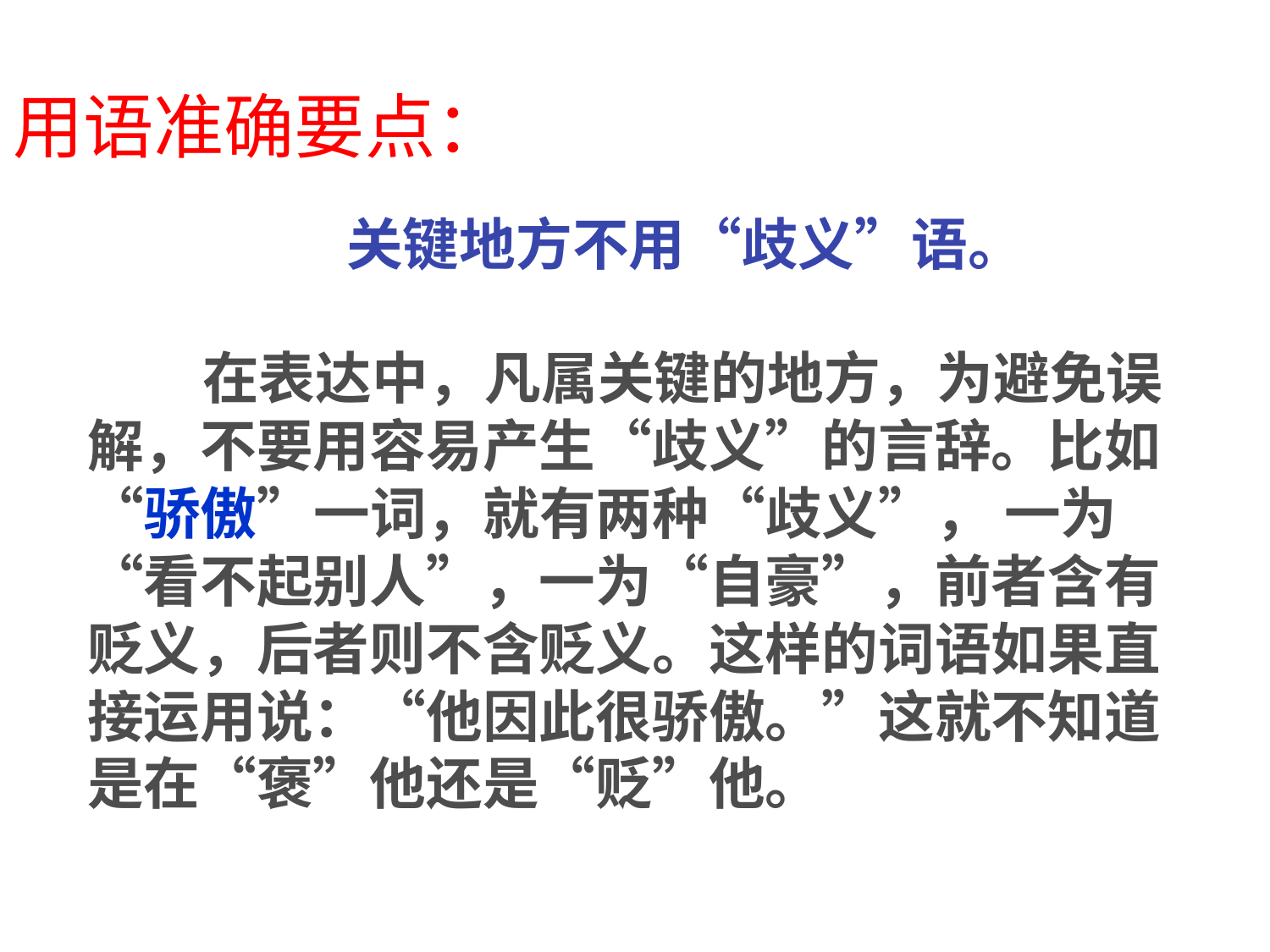

用语准确要点：
   关键地方不用“歧义”语。

        在表达中，凡属关键的地方，为避免误解，不要用容易产生“歧义”的言辞。比如“骄傲”一词，就有两种“歧义”， 一为“看不起别人”，一为“自豪”，前者含有贬义，后者则不含贬义。这样的词语如果直接运用说：“他因此很骄傲。”这就不知道是在“褒”他还是“贬”他。